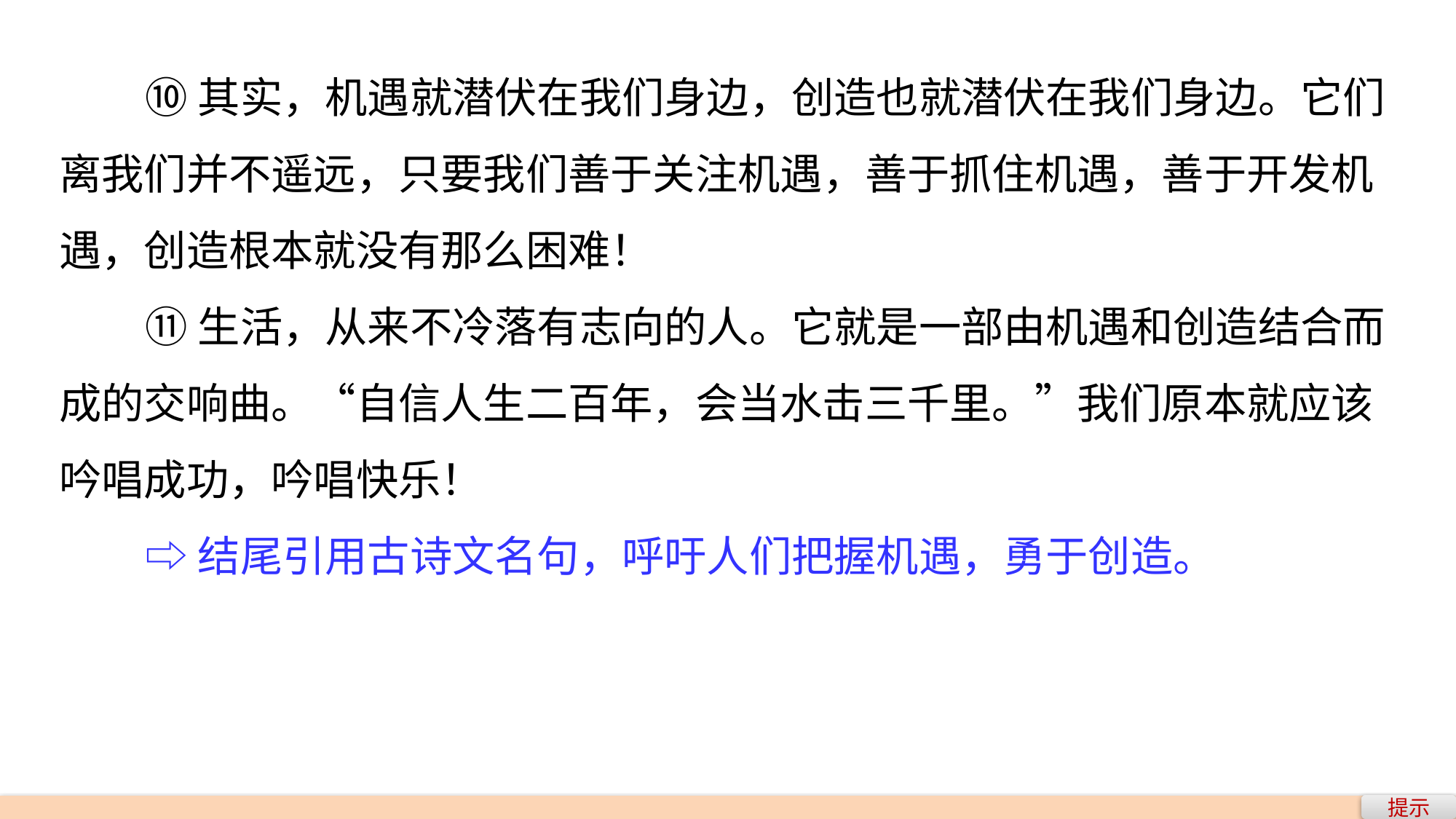

⑩其实，机遇就潜伏在我们身边，创造也就潜伏在我们身边。它们离我们并不遥远，只要我们善于关注机遇，善于抓住机遇，善于开发机遇，创造根本就没有那么困难！
⑪生活，从来不冷落有志向的人。它就是一部由机遇和创造结合而成的交响曲。“自信人生二百年，会当水击三千里。”我们原本就应该吟唱成功，吟唱快乐！
⇨结尾引用古诗文名句，呼吁人们把握机遇，勇于创造。
提示